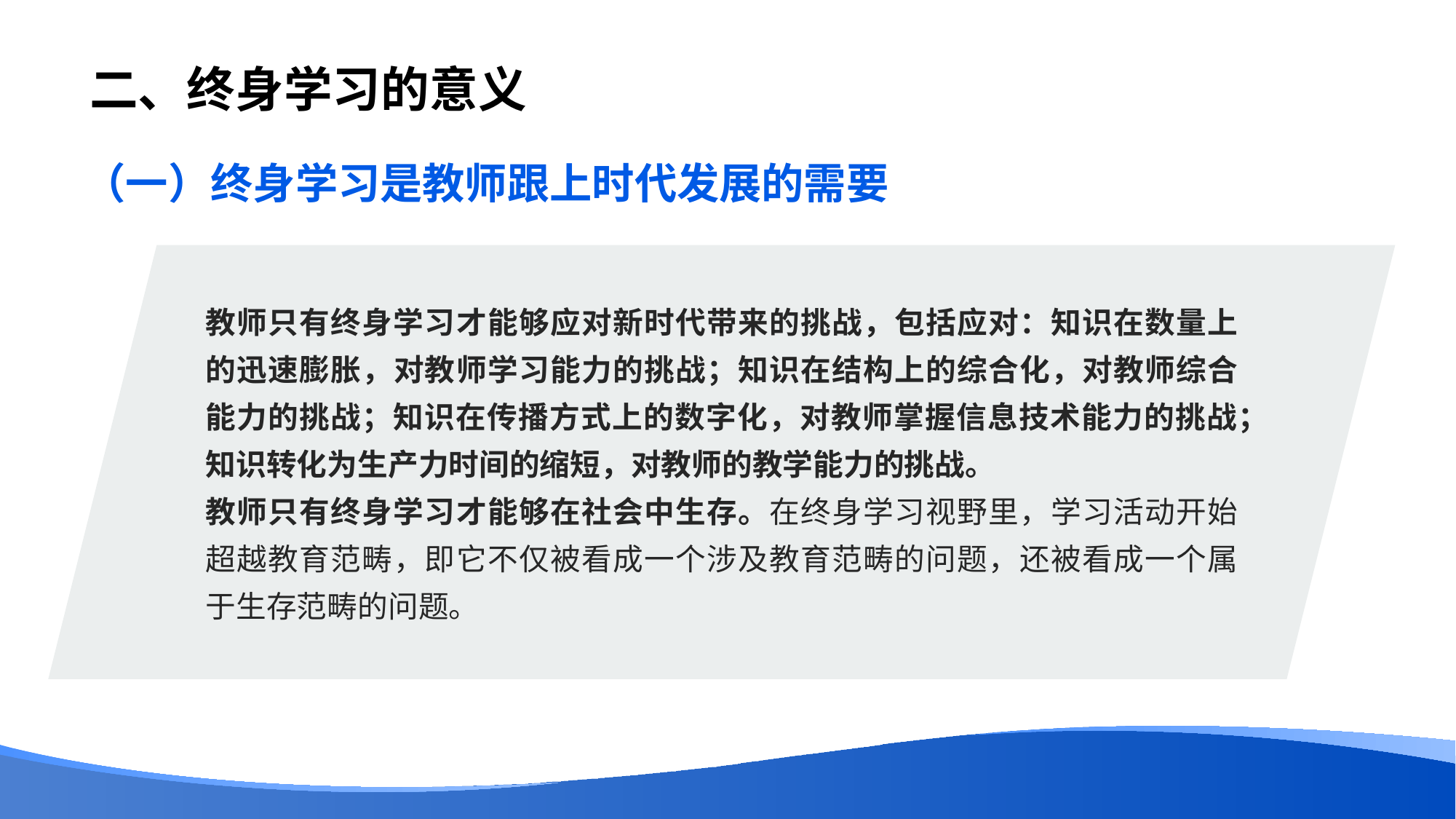

# 二、终身学习的意义
（一）终身学习是教师跟上时代发展的需要
教师只有终身学习才能够应对新时代带来的挑战，包括应对：知识在数量上的迅速膨胀，对教师学习能力的挑战；知识在结构上的综合化，对教师综合能力的挑战；知识在传播方式上的数字化，对教师掌握信息技术能力的挑战；知识转化为生产力时间的缩短，对教师的教学能力的挑战。
教师只有终身学习才能够在社会中生存。在终身学习视野里，学习活动开始超越教育范畴，即它不仅被看成一个涉及教育范畴的问题，还被看成一个属于生存范畴的问题。